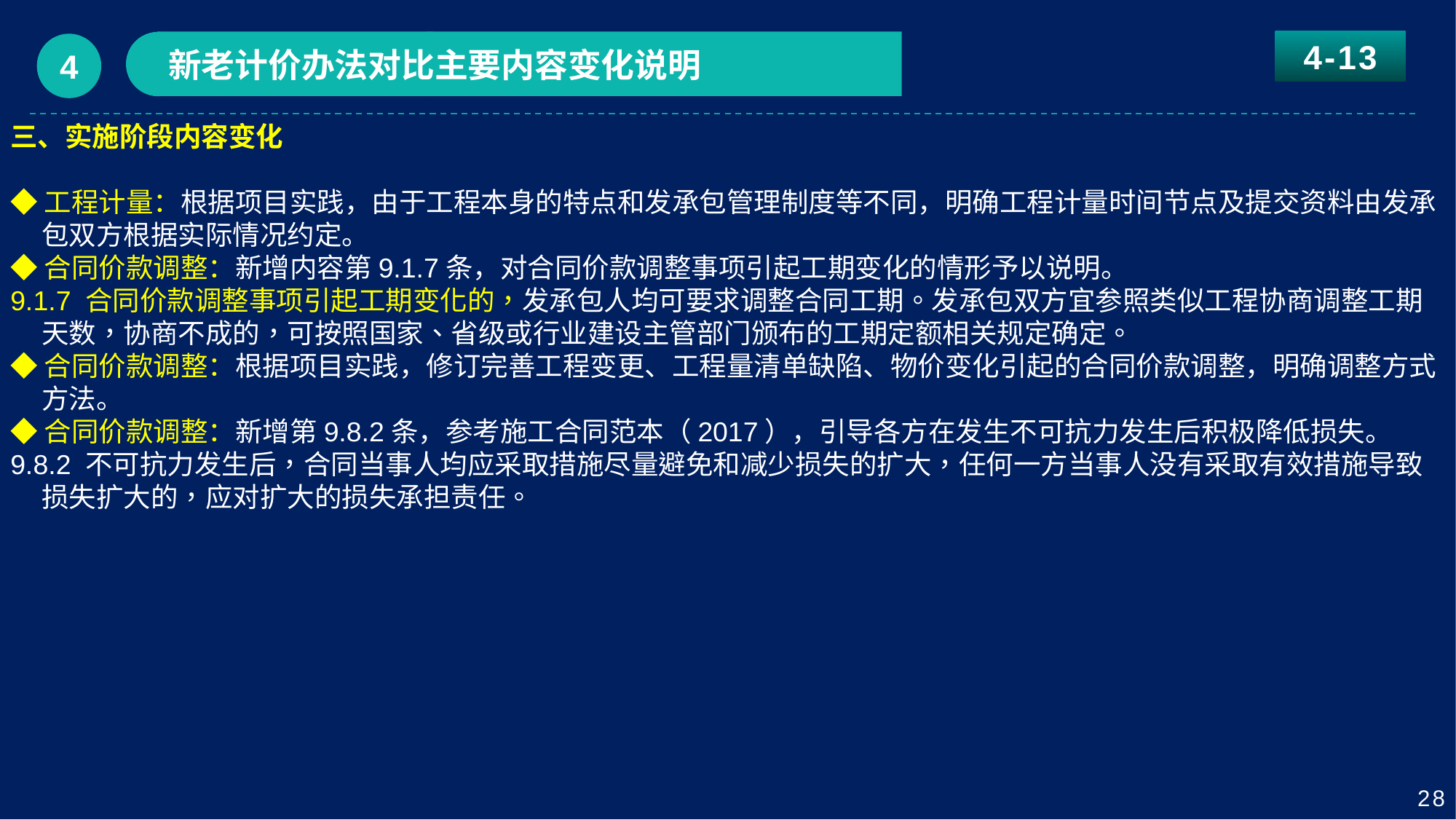

4-13
新老计价办法对比主要内容变化说明

4
三、实施阶段内容变化

◆工程计量：根据项目实践，由于工程本身的特点和发承包管理制度等不同，明确工程计量时间节点及提交资料由发承包双方根据实际情况约定。
◆合同价款调整：新增内容第9.1.7条，对合同价款调整事项引起工期变化的情形予以说明。
9.1.7 合同价款调整事项引起工期变化的，发承包人均可要求调整合同工期。发承包双方宜参照类似工程协商调整工期天数，协商不成的，可按照国家、省级或行业建设主管部门颁布的工期定额相关规定确定。
◆合同价款调整：根据项目实践，修订完善工程变更、工程量清单缺陷、物价变化引起的合同价款调整，明确调整方式方法。
◆合同价款调整：新增第9.8.2条，参考施工合同范本（2017），引导各方在发生不可抗力发生后积极降低损失。
9.8.2 不可抗力发生后，合同当事人均应采取措施尽量避免和减少损失的扩大，任何一方当事人没有采取有效措施导致损失扩大的，应对扩大的损失承担责任。
28